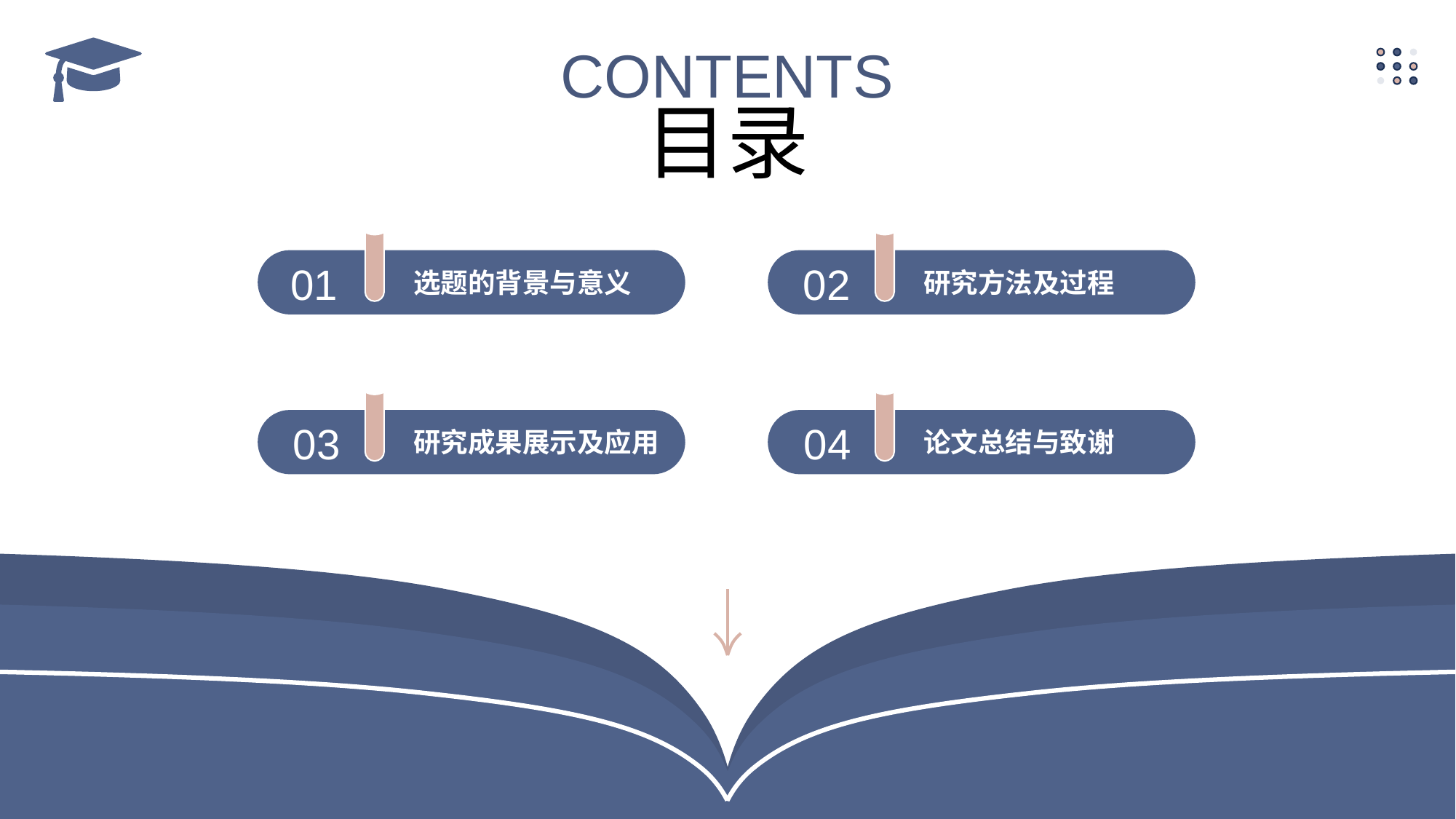

CONTENTS

目录

01
选题的背景与意义

02
研究方法及过程

03
研究成果展示及应用

04
论文总结与致谢